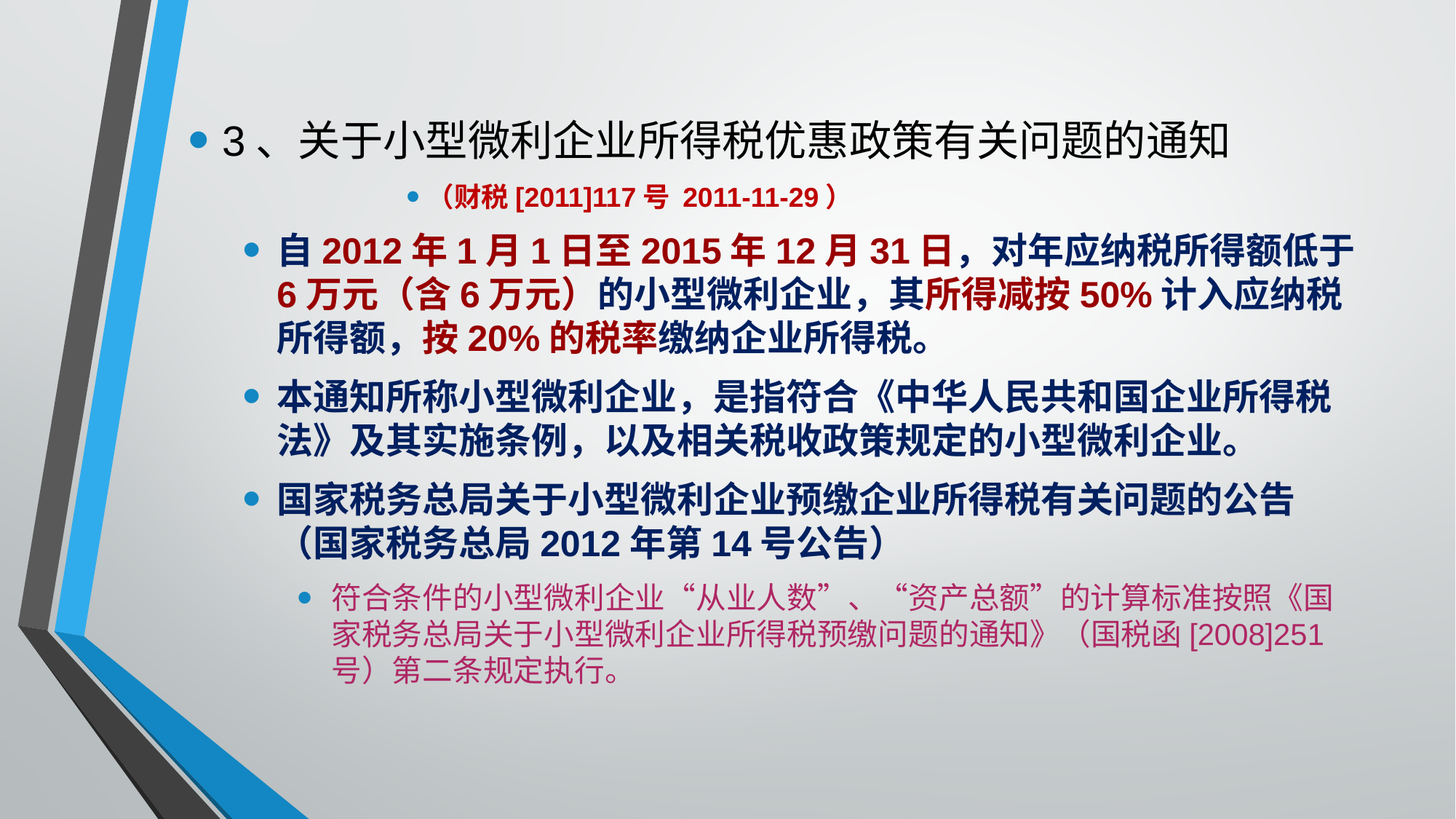

3、关于小型微利企业所得税优惠政策有关问题的通知
（财税[2011]117号 2011-11-29）
自2012年1月1日至2015年12月31日，对年应纳税所得额低于6万元（含6万元）的小型微利企业，其所得减按50%计入应纳税所得额，按20%的税率缴纳企业所得税。
本通知所称小型微利企业，是指符合《中华人民共和国企业所得税法》及其实施条例，以及相关税收政策规定的小型微利企业。
国家税务总局关于小型微利企业预缴企业所得税有关问题的公告（国家税务总局2012年第14号公告）
符合条件的小型微利企业“从业人数”、“资产总额”的计算标准按照《国家税务总局关于小型微利企业所得税预缴问题的通知》（国税函[2008]251号）第二条规定执行。